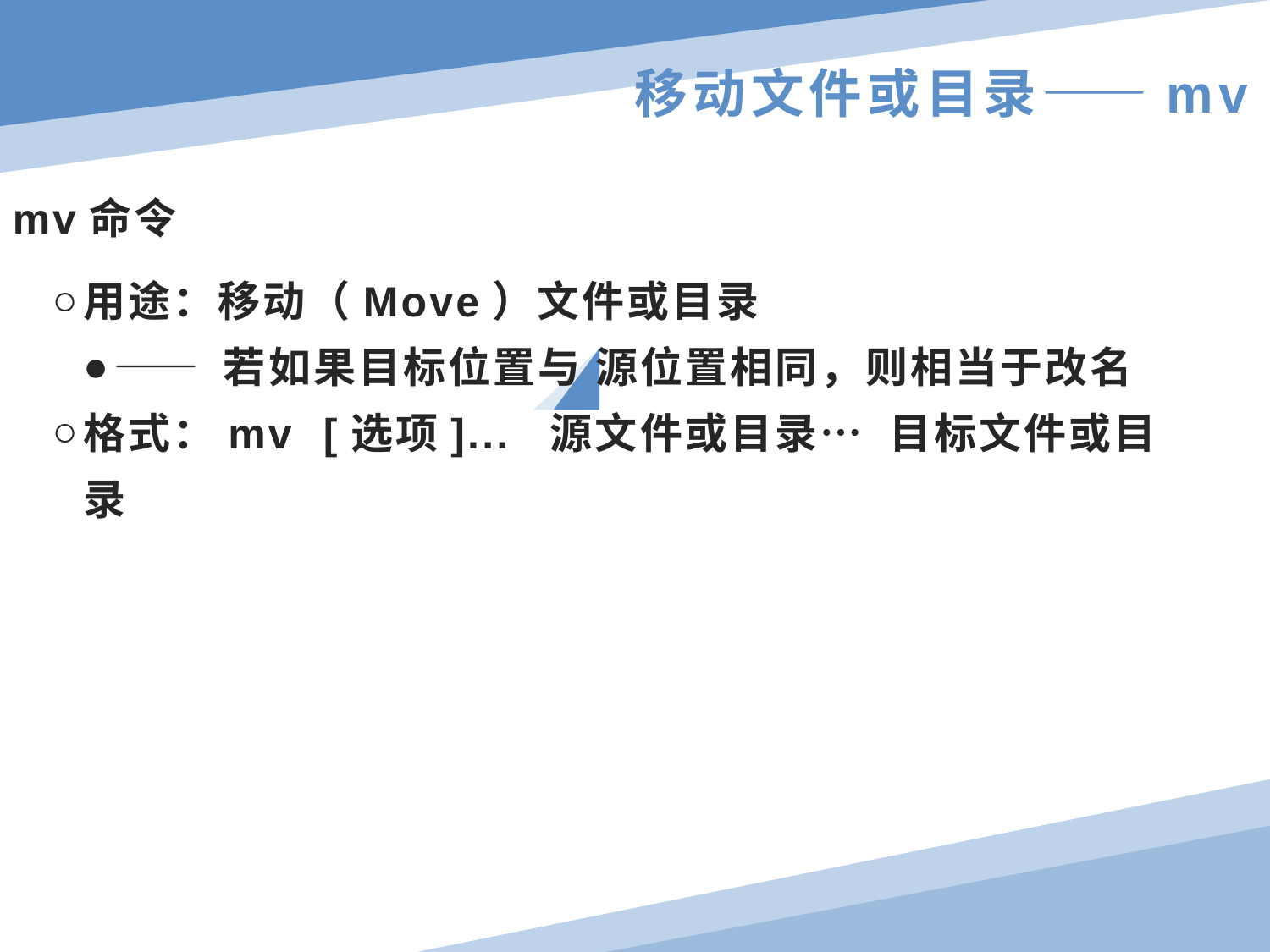

# 移动文件或目录——mv
mv命令
用途：移动（Move）文件或目录
—— 若如果目标位置与 源位置相同，则相当于改名
格式：mv  [选项]...  源文件或目录…  目标文件或目录